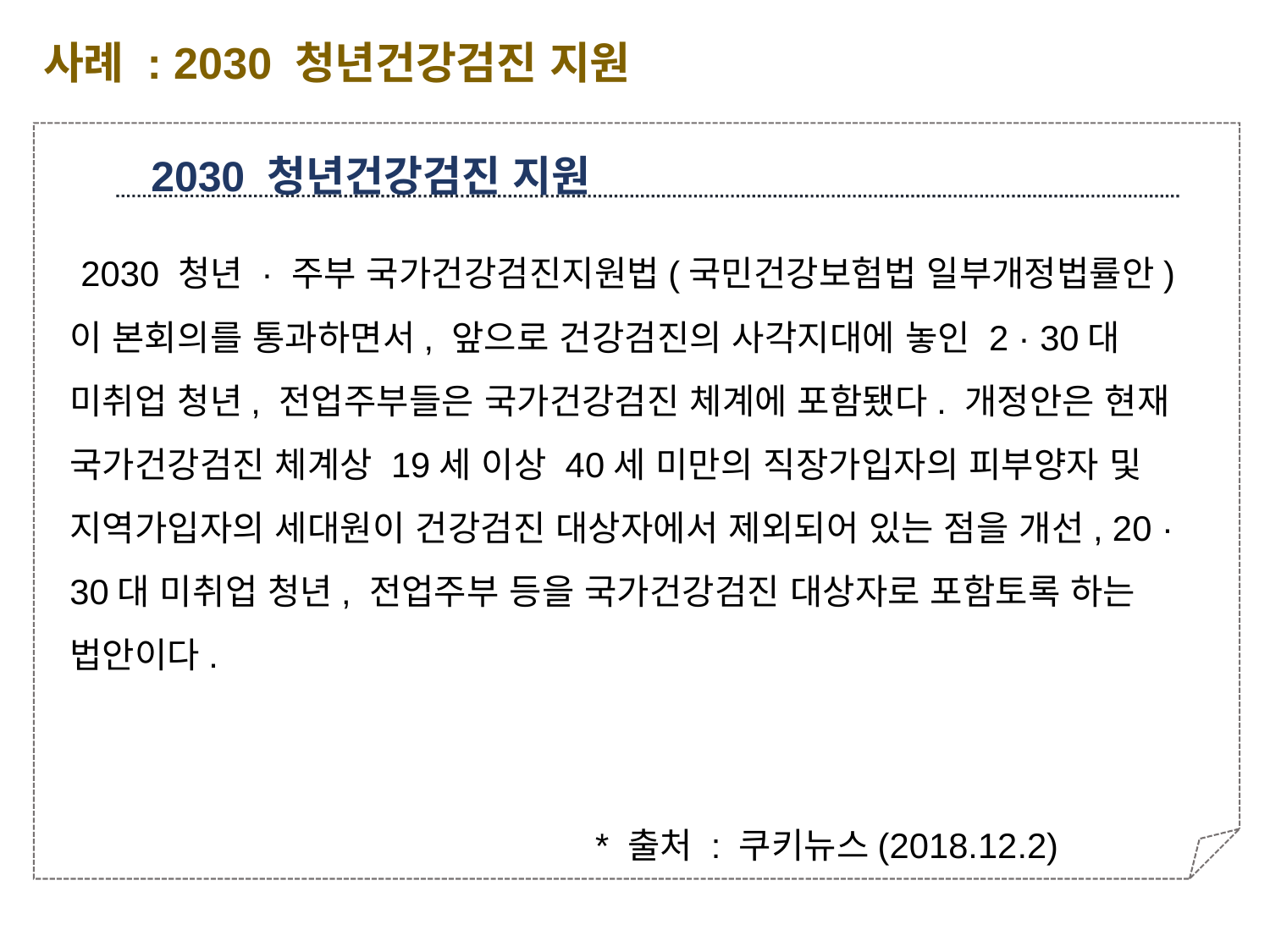

사례 : 2030 청년건강검진 지원

2030 청년건강검진 지원

 2030 청년 · 주부 국가건강검진지원법(국민건강보험법 일부개정법률안)이 본회의를 통과하면서, 앞으로 건강검진의 사각지대에 놓인 2 · 30대 미취업 청년, 전업주부들은 국가건강검진 체계에 포함됐다. 개정안은 현재 국가건강검진 체계상 19세 이상 40세 미만의 직장가입자의 피부양자 및 지역가입자의 세대원이 건강검진 대상자에서 제외되어 있는 점을 개선, 20 · 30대 미취업 청년, 전업주부 등을 국가건강검진 대상자로 포함토록 하는 법안이다.

                                                      * 출처 : 쿠키뉴스(2018.12.2)